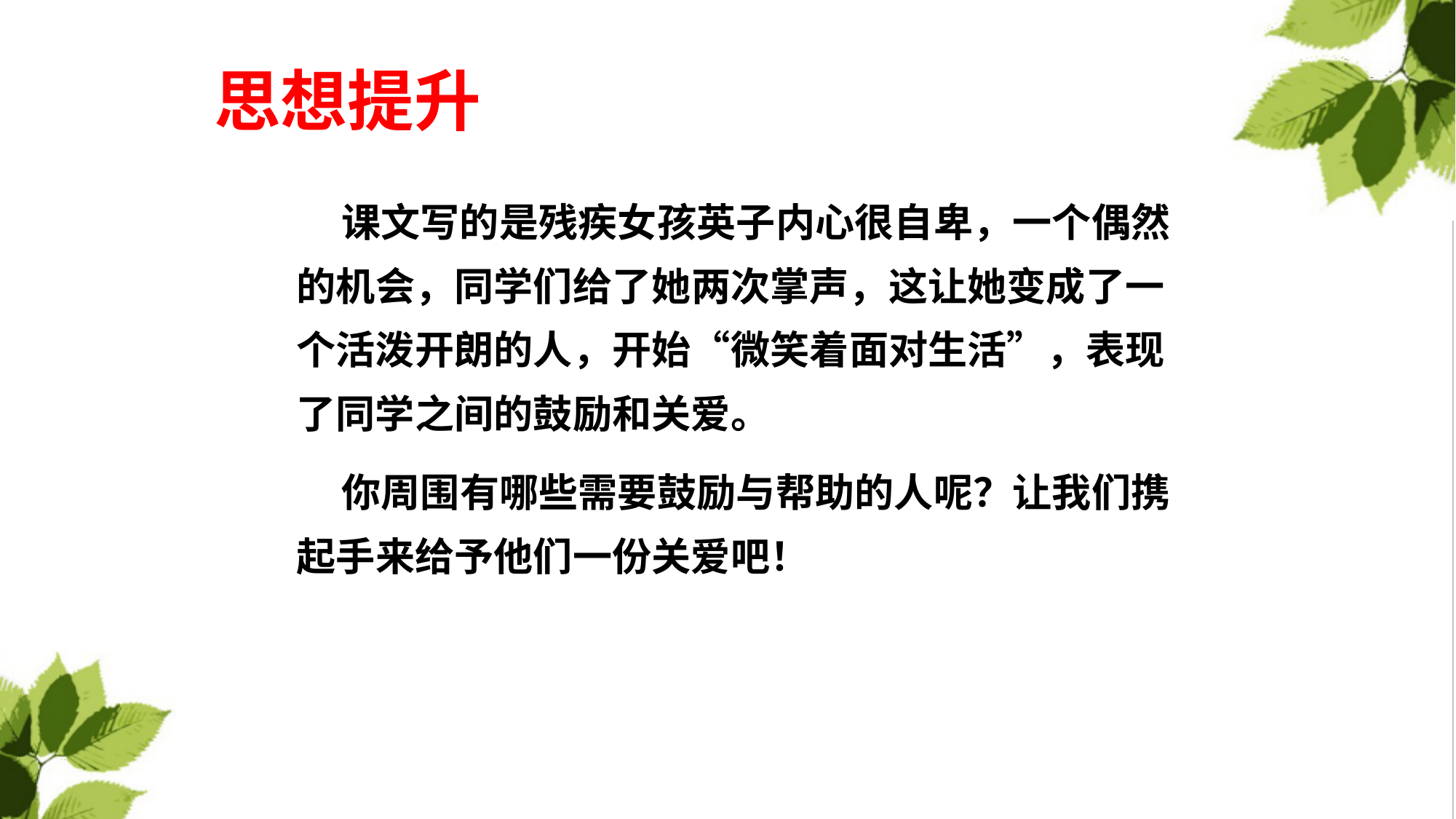

思想提升
    课文写的是残疾女孩英子内心很自卑，一个偶然的机会，同学们给了她两次掌声，这让她变成了一个活泼开朗的人，开始“微笑着面对生活”，表现了同学之间的鼓励和关爱。
    你周围有哪些需要鼓励与帮助的人呢？让我们携起手来给予他们一份关爱吧！